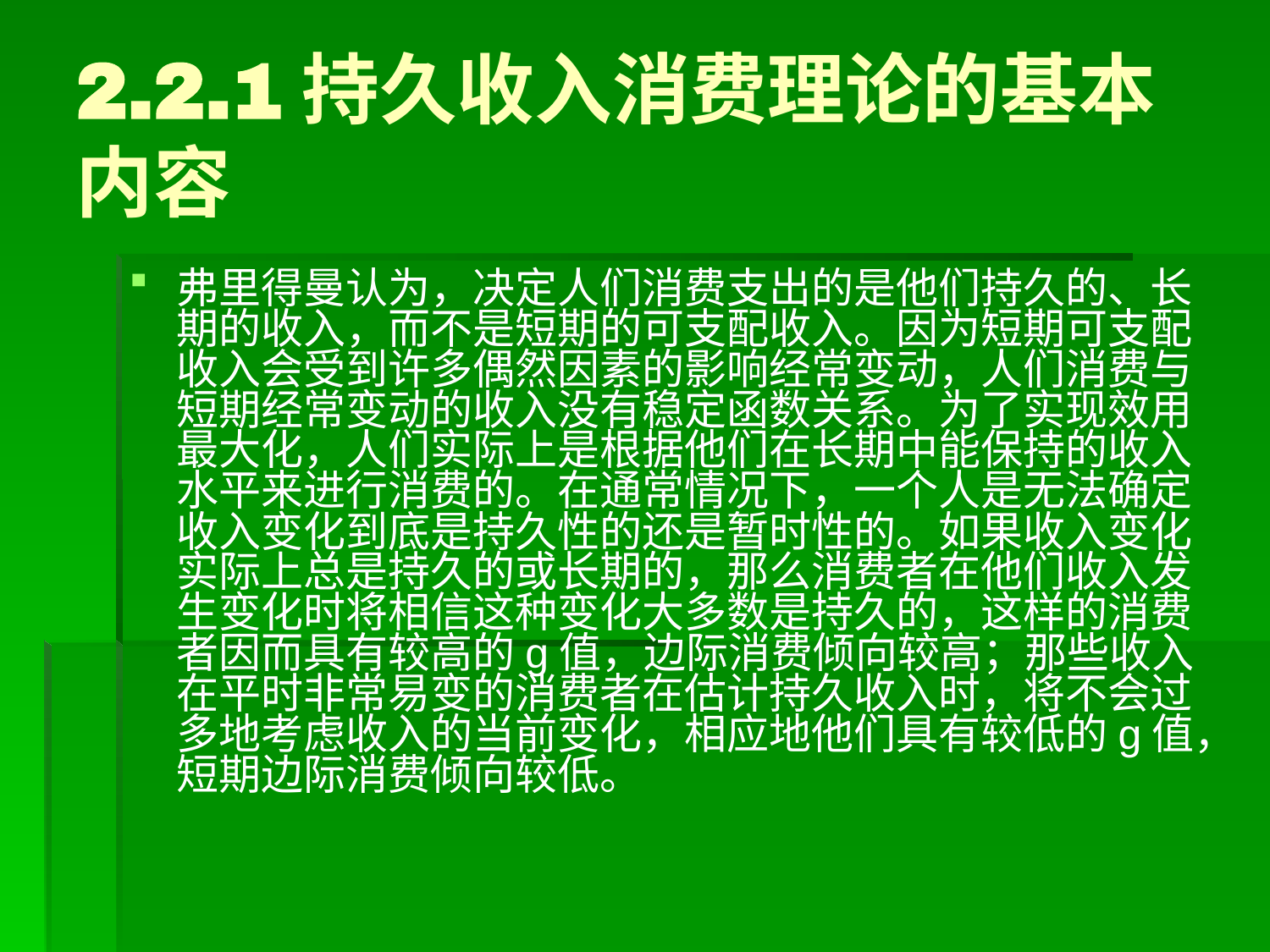

# 2.2.1持久收入消费理论的基本内容
弗里得曼认为，决定人们消费支出的是他们持久的、长期的收入，而不是短期的可支配收入。因为短期可支配收入会受到许多偶然因素的影响经常变动，人们消费与短期经常变动的收入没有稳定函数关系。为了实现效用最大化，人们实际上是根据他们在长期中能保持的收入水平来进行消费的。在通常情况下，一个人是无法确定收入变化到底是持久性的还是暂时性的。如果收入变化实际上总是持久的或长期的，那么消费者在他们收入发生变化时将相信这种变化大多数是持久的，这样的消费者因而具有较高的g值，边际消费倾向较高；那些收入在平时非常易变的消费者在估计持久收入时，将不会过多地考虑收入的当前变化，相应地他们具有较低的g值，短期边际消费倾向较低。